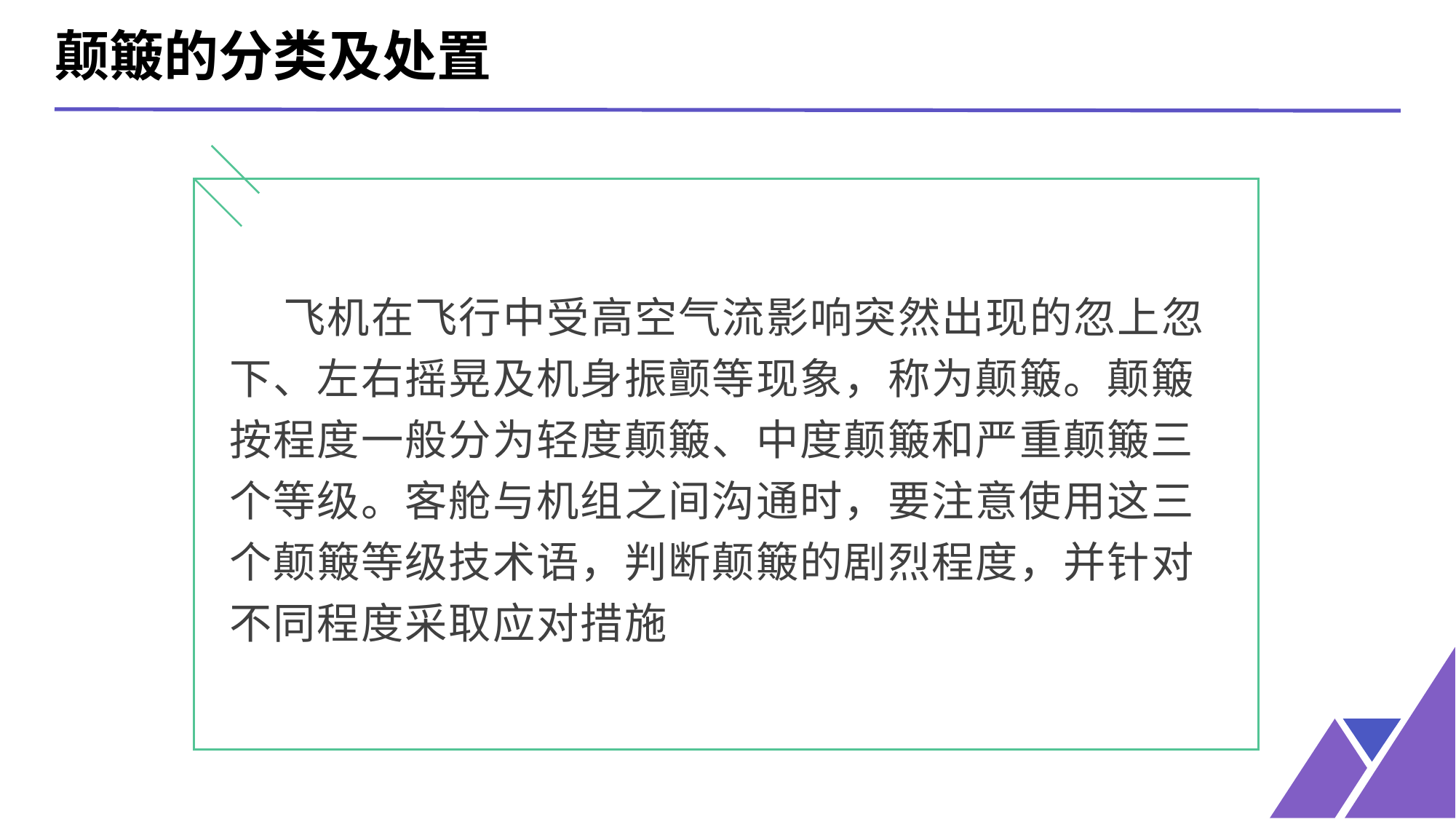

颠簸的分类及处置

    飞机在飞行中受高空气流影响突然出现的忽上忽下、左右摇晃及机身振颤等现象，称为颠簸。颠簸按程度一般分为轻度颠簸、中度颠簸和严重颠簸三个等级。客舱与机组之间沟通时，要注意使用这三个颠簸等级技术语，判断颠簸的剧烈程度，并针对不同程度采取应对措施